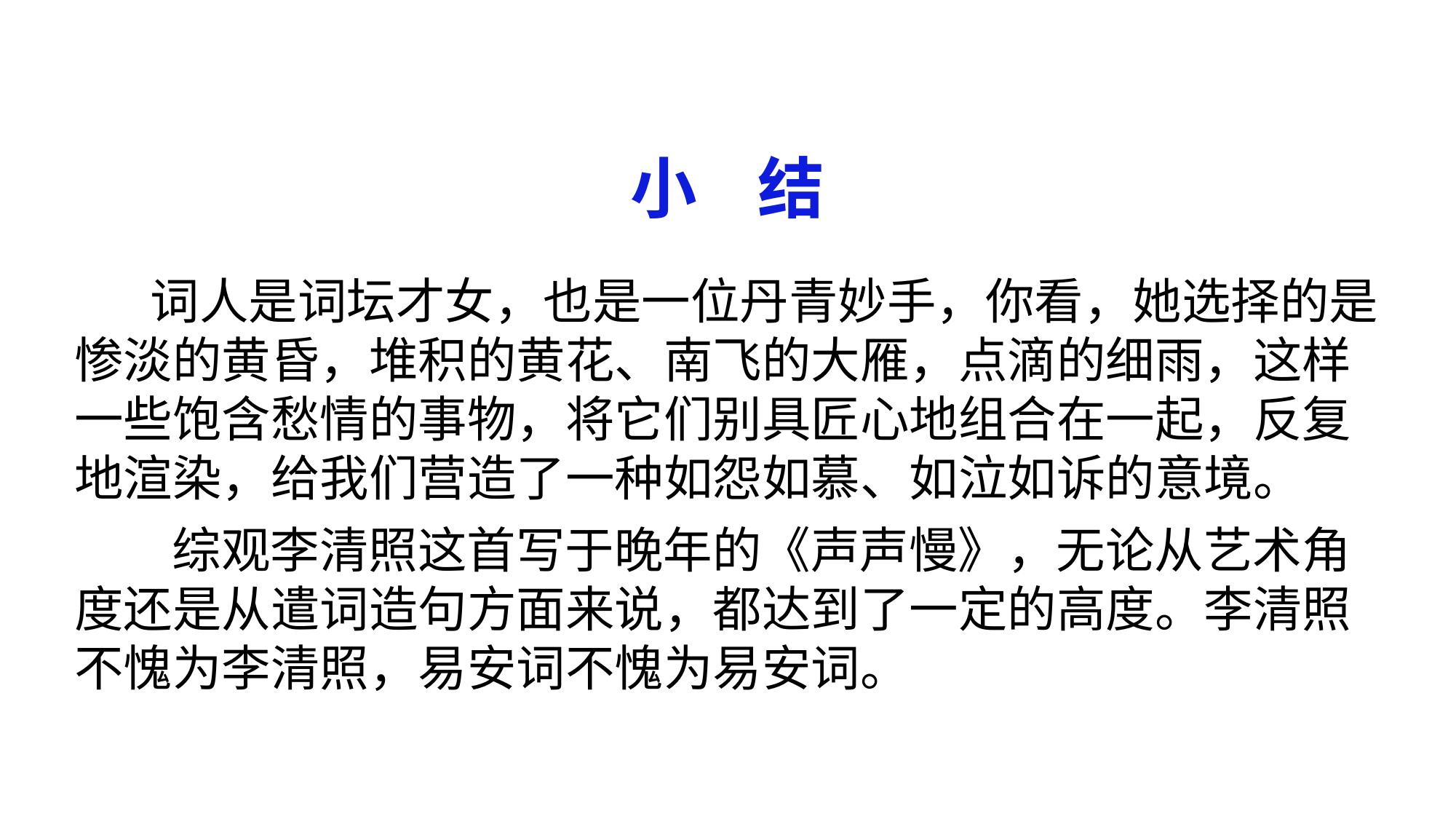

# 小    结

      词人是词坛才女，也是一位丹青妙手，你看，她选择的是惨淡的黄昏，堆积的黄花、南飞的大雁，点滴的细雨，这样一些饱含愁情的事物，将它们别具匠心地组合在一起，反复地渲染，给我们营造了一种如怨如慕、如泣如诉的意境。
        综观李清照这首写于晚年的《声声慢》，无论从艺术角度还是从遣词造句方面来说，都达到了一定的高度。李清照不愧为李清照，易安词不愧为易安词。